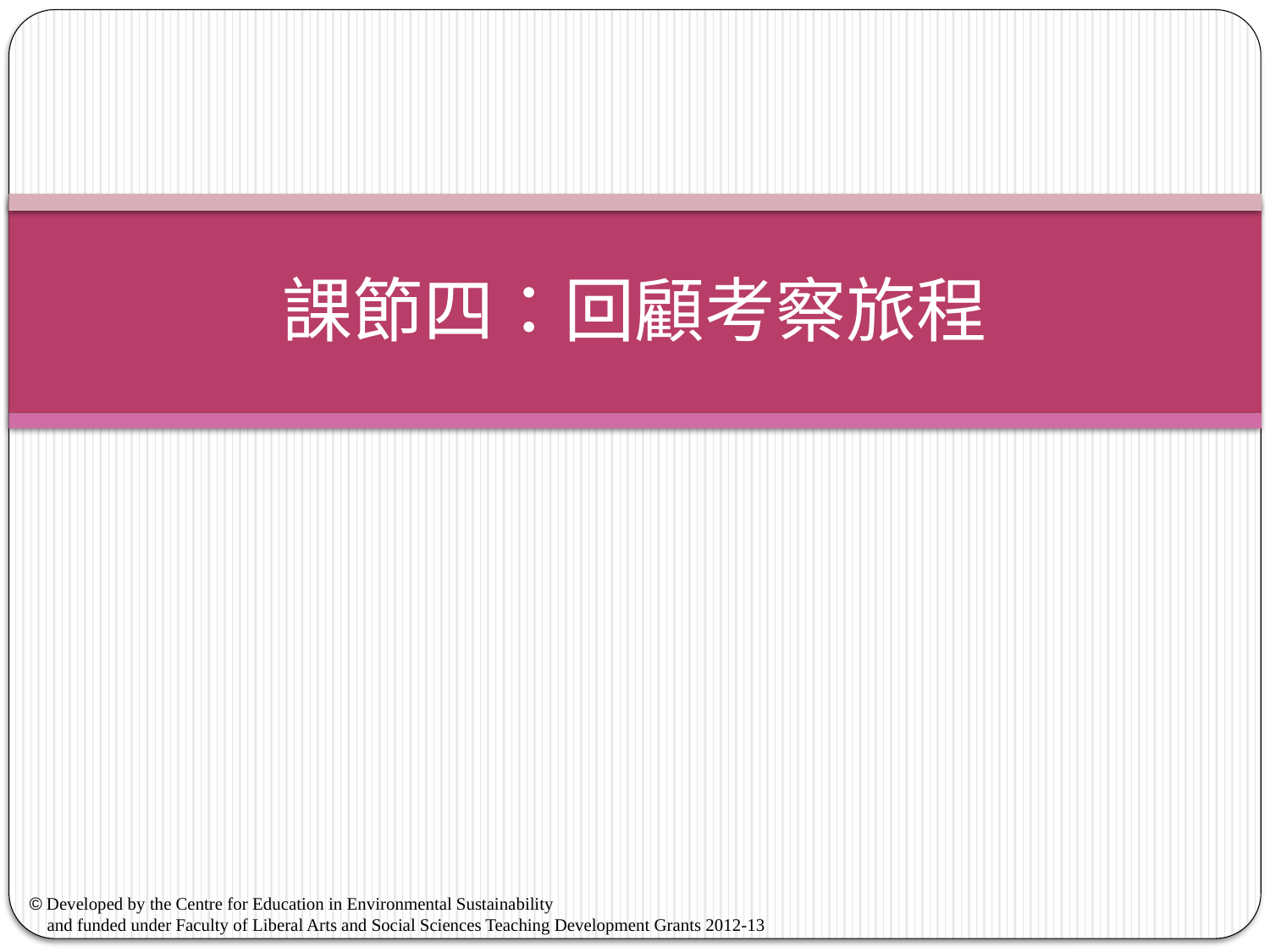

# 課節四：回顧考察旅程

© Developed by the Centre for Education in Environmental Sustainability
    and funded under Faculty of Liberal Arts and Social Sciences Teaching Development Grants 2012-13